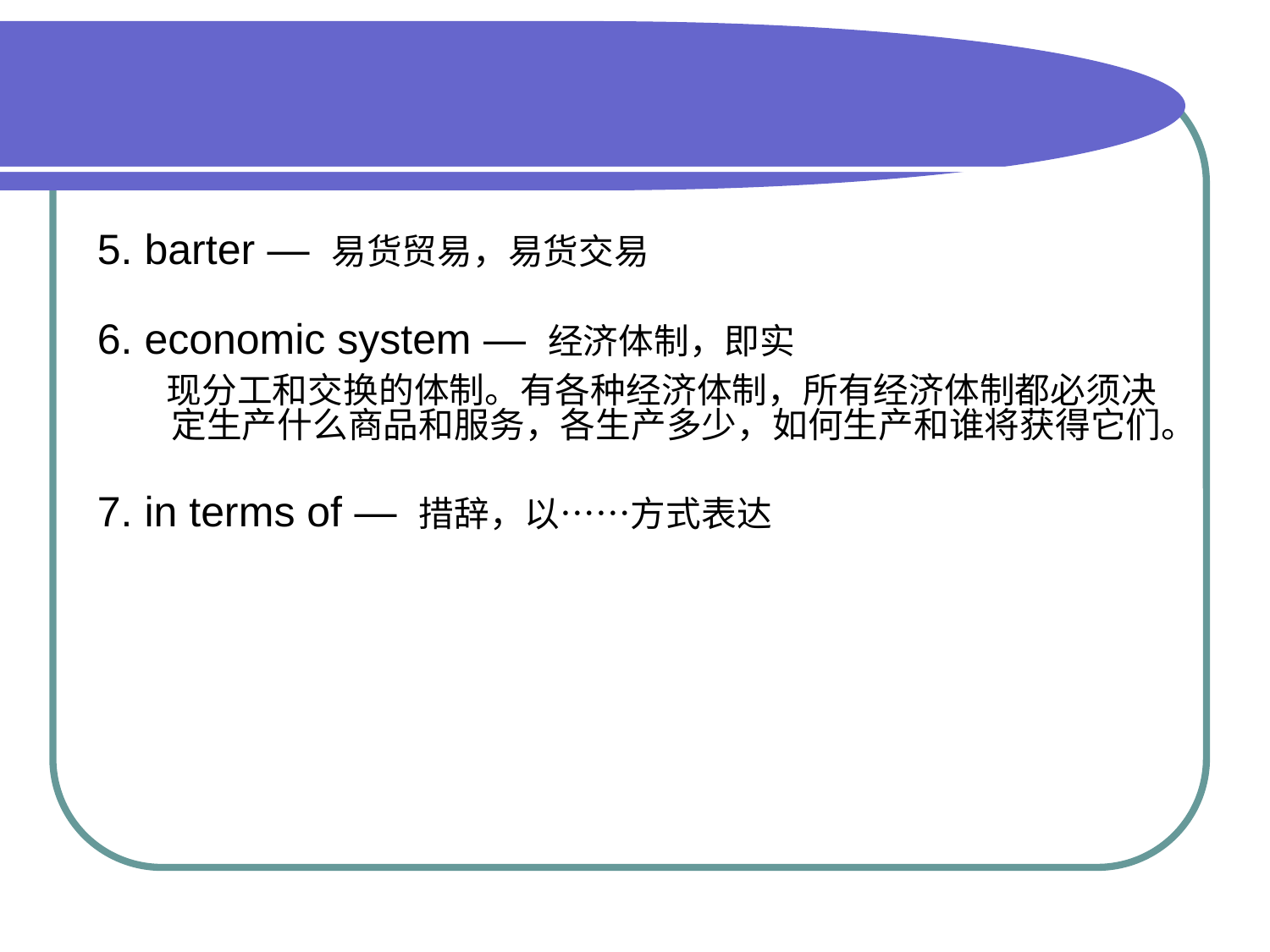

#

5. barter — 易货贸易，易货交易

6. economic system — 经济体制，即实
　   现分工和交换的体制。有各种经济体制，所有经济体制都必须决定生产什么商品和服务，各生产多少，如何生产和谁将获得它们。

7. in terms of — 措辞，以……方式表达